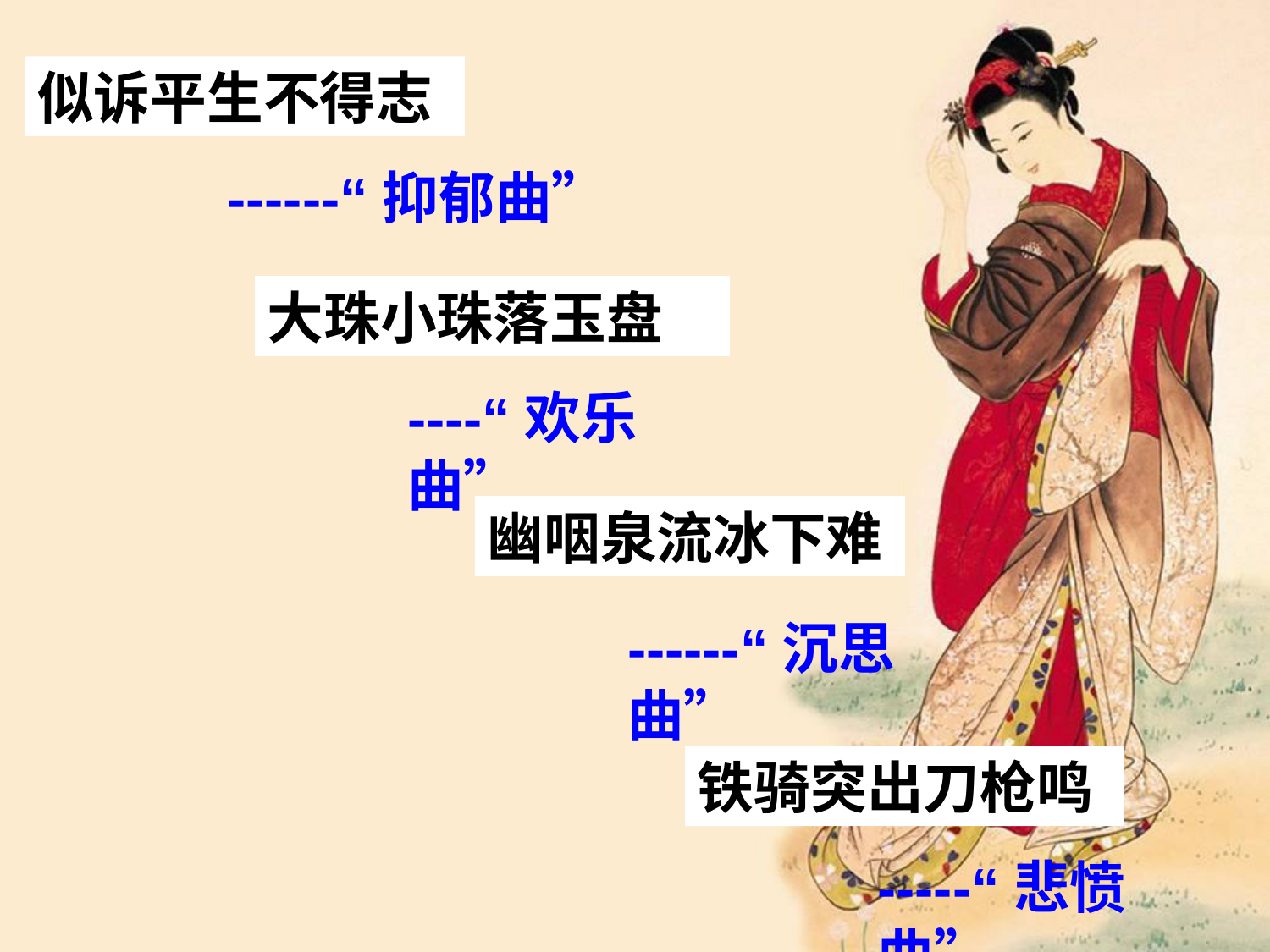

似诉平生不得志
------“抑郁曲”
大珠小珠落玉盘
----“欢乐曲”
幽咽泉流冰下难
------“沉思曲”
铁骑突出刀枪鸣
-----“悲愤曲”